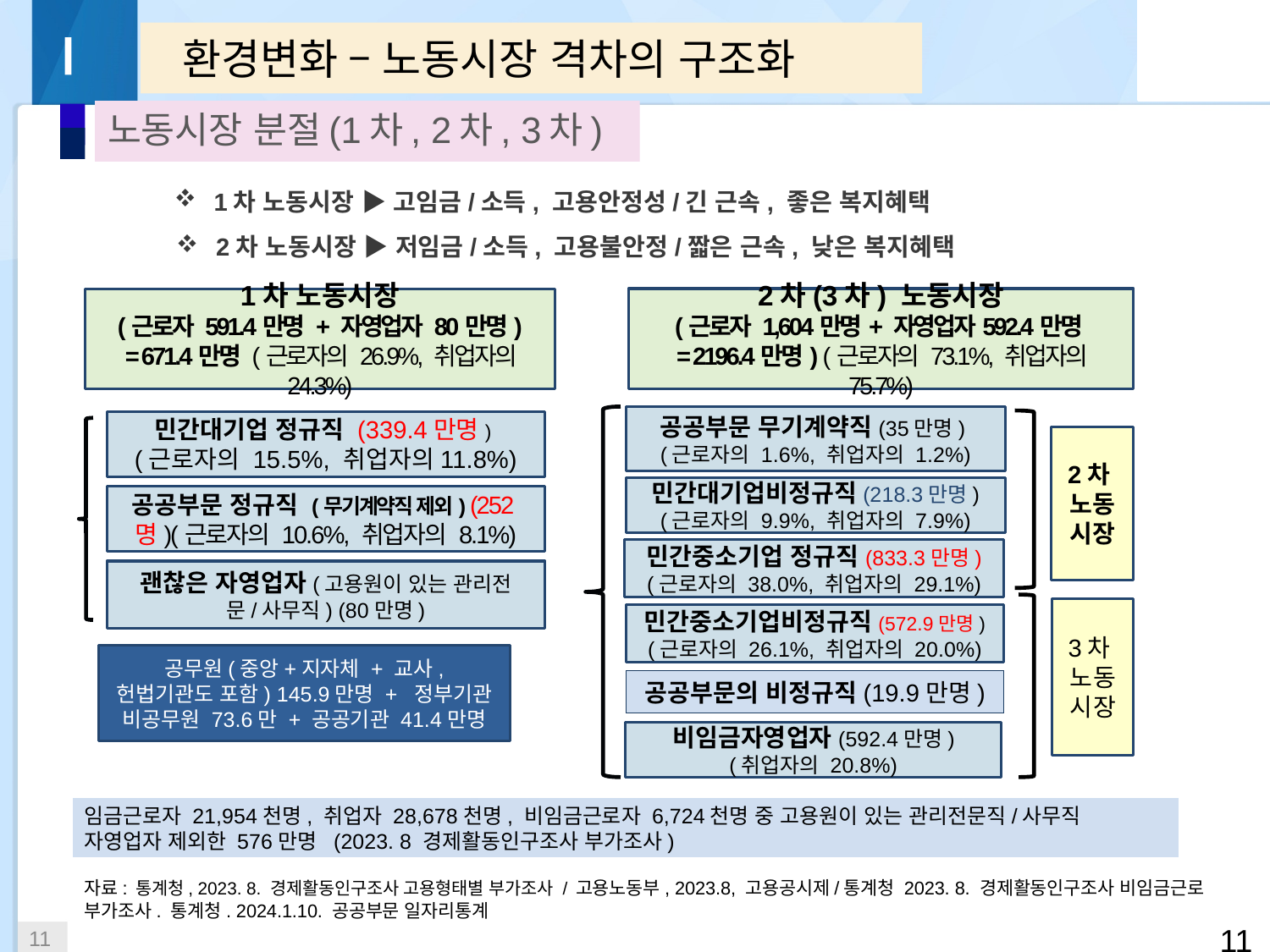

Ⅰ
  환경변화 – 노동시장 격차의 구조화
노동시장 분절(1차, 2차, 3차)

1차 노동시장 ▶ 고임금/소득, 고용안정성/긴 근속, 좋은 복지혜택
2차 노동시장 ▶ 저임금/소득, 고용불안정/짧은 근속, 낮은 복지혜택
2차(3차) 노동시장
(근로자 1,604만명+ 자영업자592.4만명
= 2196.4만명) (근로자의 73.1%, 취업자의 75.7%)
1차 노동시장
(근로자 591.4만명 + 자영업자 80만명)
= 671.4만명 (근로자의 26.9%, 취업자의 24.3%)

공공부문 무기계약직(35만명)
(근로자의 1.6%, 취업자의 1.2%)

민간대기업 정규직 (339.4만명)
(근로자의 15.5%, 취업자의11.8%)

2차
노동시장
민간대기업비정규직(218.3만명)
(근로자의 9.9%, 취업자의 7.9%)
공공부문 정규직 (무기계약직 제외) (252명)(근로자의 10.6%, 취업자의 8.1%)
민간중소기업 정규직(833.3만명)
(근로자의 38.0%, 취업자의 29.1%)
괜찮은 자영업자(고용원이 있는 관리전문/사무직) (80만명)

3차
노동시장
민간중소기업비정규직(572.9만명)
(근로자의 26.1%, 취업자의 20.0%)
공무원(중앙+지자체 + 교사, 헌법기관도 포함) 145.9만명 +  정부기관 비공무원 73.6만 + 공공기관 41.4만명
공공부문의 비정규직(19.9만명)
2
비임금자영업자(592.4만명)
(취업자의 20.8%)
임금근로자 21,954천명, 취업자 28,678천명, 비임금근로자 6,724천명 중 고용원이 있는 관리전문직/사무직  자영업자 제외한 576만명  (2023. 8 경제활동인구조사 부가조사)
자료: 통계청, 2023. 8. 경제활동인구조사 고용형태별 부가조사 / 고용노동부, 2023.8, 고용공시제/통계청 2023. 8. 경제활동인구조사 비임금근로 부가조사. 통계청. 2024.1.10. 공공부문 일자리통계
 11
11